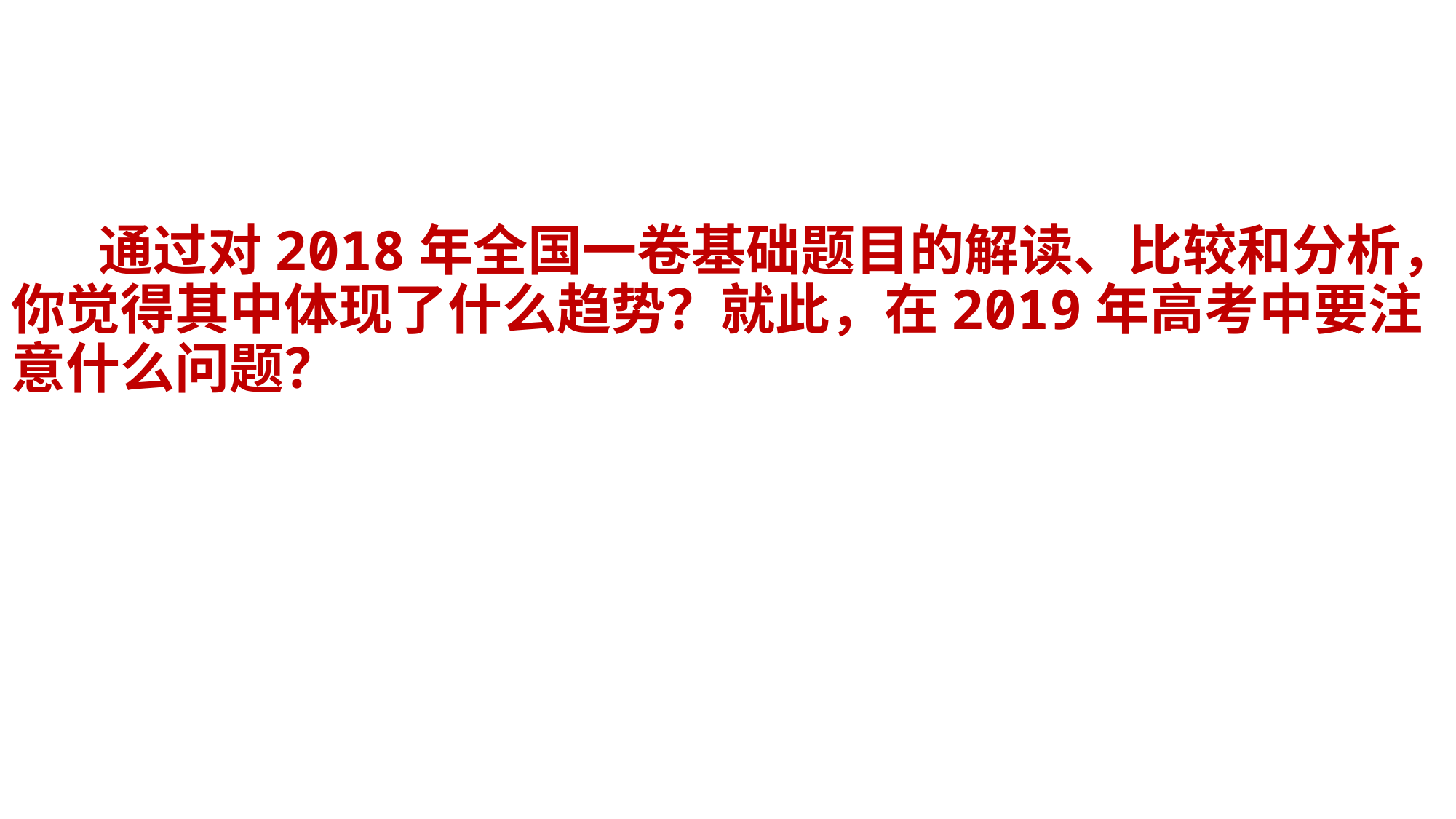

#
        通过对2018年全国一卷基础题目的解读、比较和分析，你觉得其中体现了什么趋势？就此，在2019年高考中要注意什么问题？